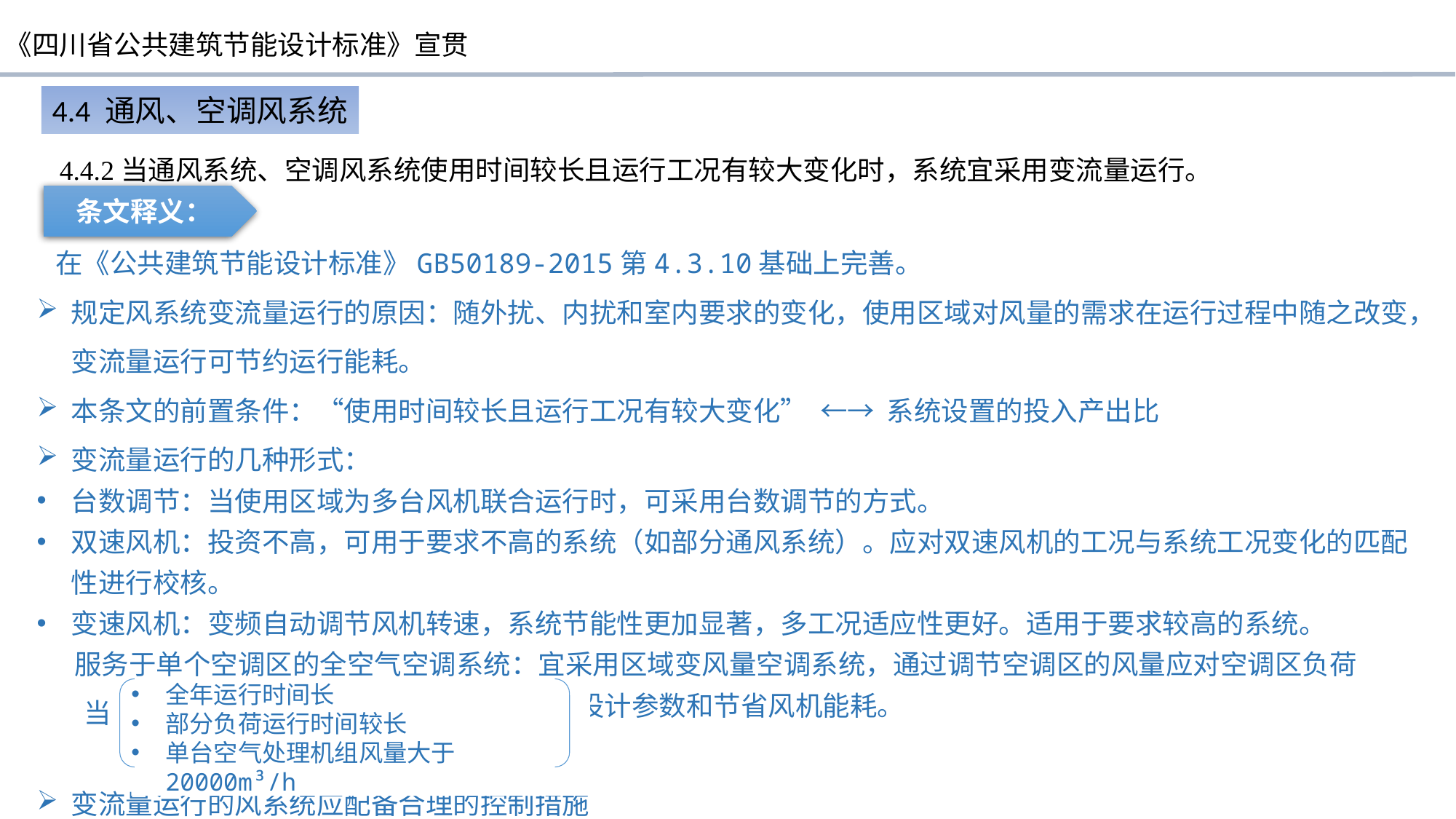

4.4 通风、空调风系统
4.4.2当通风系统、空调风系统使用时间较长且运行工况有较大变化时，系统宜采用变流量运行。
条文释义：
  在《公共建筑节能设计标准》GB50189-2015第4.3.10基础上完善。
规定风系统变流量运行的原因：随外扰、内扰和室内要求的变化，使用区域对风量的需求在运行过程中随之改变，变流量运行可节约运行能耗。
本条文的前置条件：“使用时间较长且运行工况有较大变化”  ←→  系统设置的投入产出比
变流量运行的几种形式：
台数调节：当使用区域为多台风机联合运行时，可采用台数调节的方式。
双速风机：投资不高，可用于要求不高的系统（如部分通风系统）。应对双速风机的工况与系统工况变化的匹配性进行校核。
变速风机：变频自动调节风机转速，系统节能性更加显著，多工况适应性更好。适用于要求较高的系统。
     服务于单个空调区的全空气空调系统：宜采用区域变风量空调系统，通过调节空调区的风量应对空调区负荷
                                                   变化，以维持室内设计参数和节省风机能耗。

变流量运行的风系统应配备合理的控制措施

全年运行时间长
部分负荷运行时间较长
单台空气处理机组风量大于20000m³/h
当